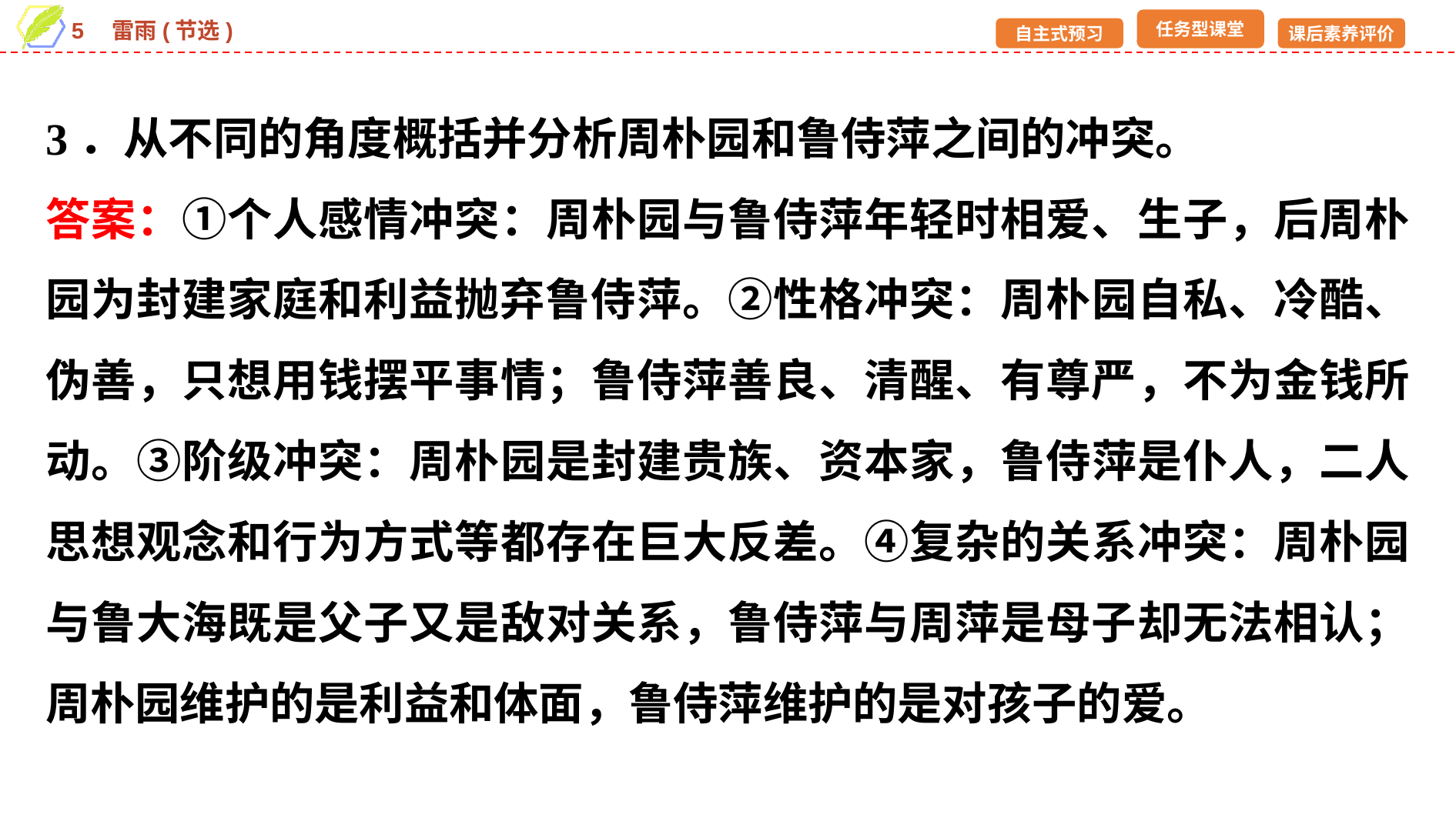

3．从不同的角度概括并分析周朴园和鲁侍萍之间的冲突。
答案：①个人感情冲突：周朴园与鲁侍萍年轻时相爱、生子，后周朴园为封建家庭和利益抛弃鲁侍萍。②性格冲突：周朴园自私、冷酷、伪善，只想用钱摆平事情；鲁侍萍善良、清醒、有尊严，不为金钱所动。③阶级冲突：周朴园是封建贵族、资本家，鲁侍萍是仆人，二人思想观念和行为方式等都存在巨大反差。④复杂的关系冲突：周朴园与鲁大海既是父子又是敌对关系，鲁侍萍与周萍是母子却无法相认；周朴园维护的是利益和体面，鲁侍萍维护的是对孩子的爱。